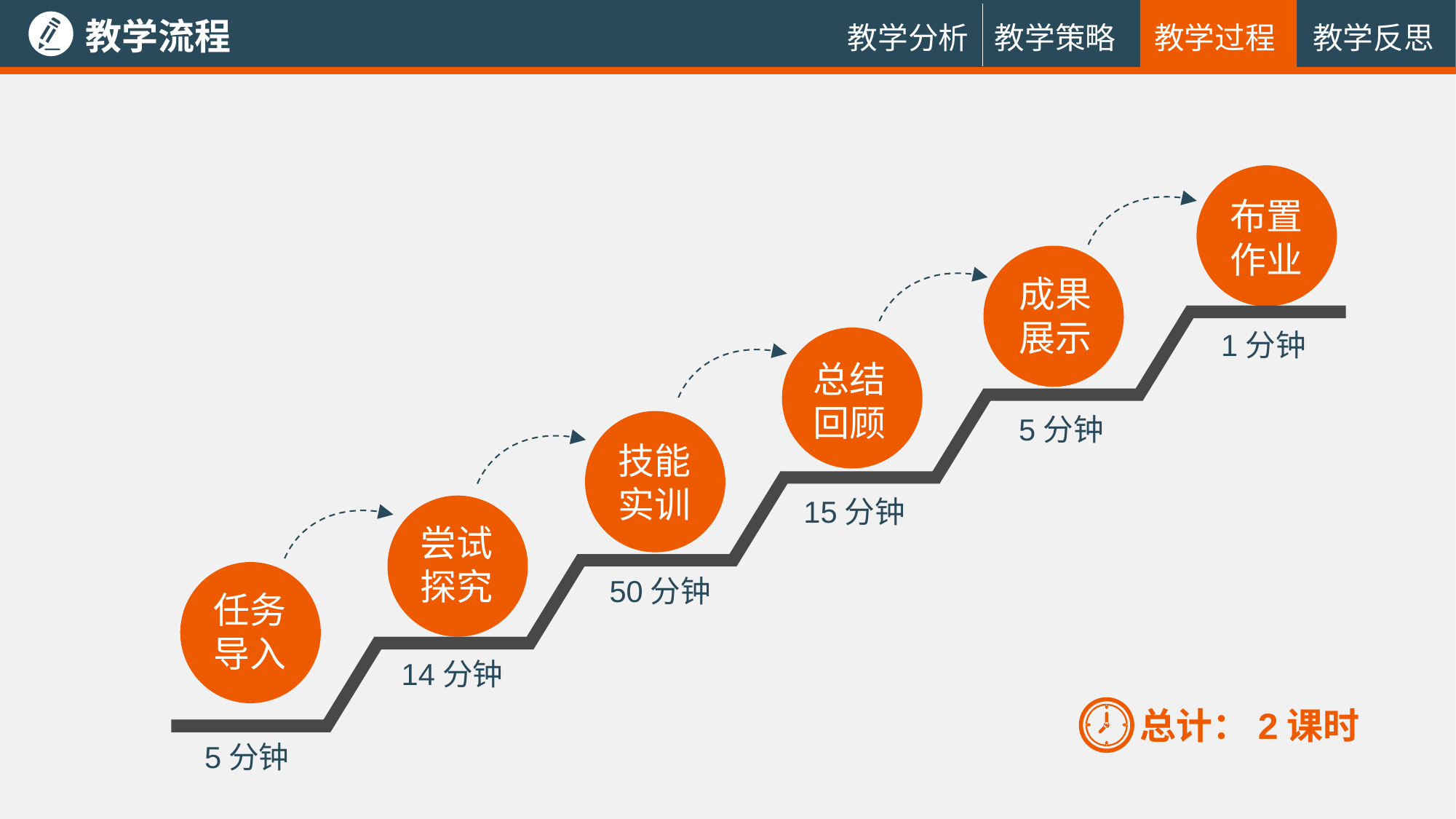

教学流程

教学过程
教学反思
教学分析
教学策略

布置作业

成果展示

1分钟

总结回顾

5分钟

技能实训

15分钟

尝试探究

50分钟
任务导入

14分钟

总计：2课时

5分钟